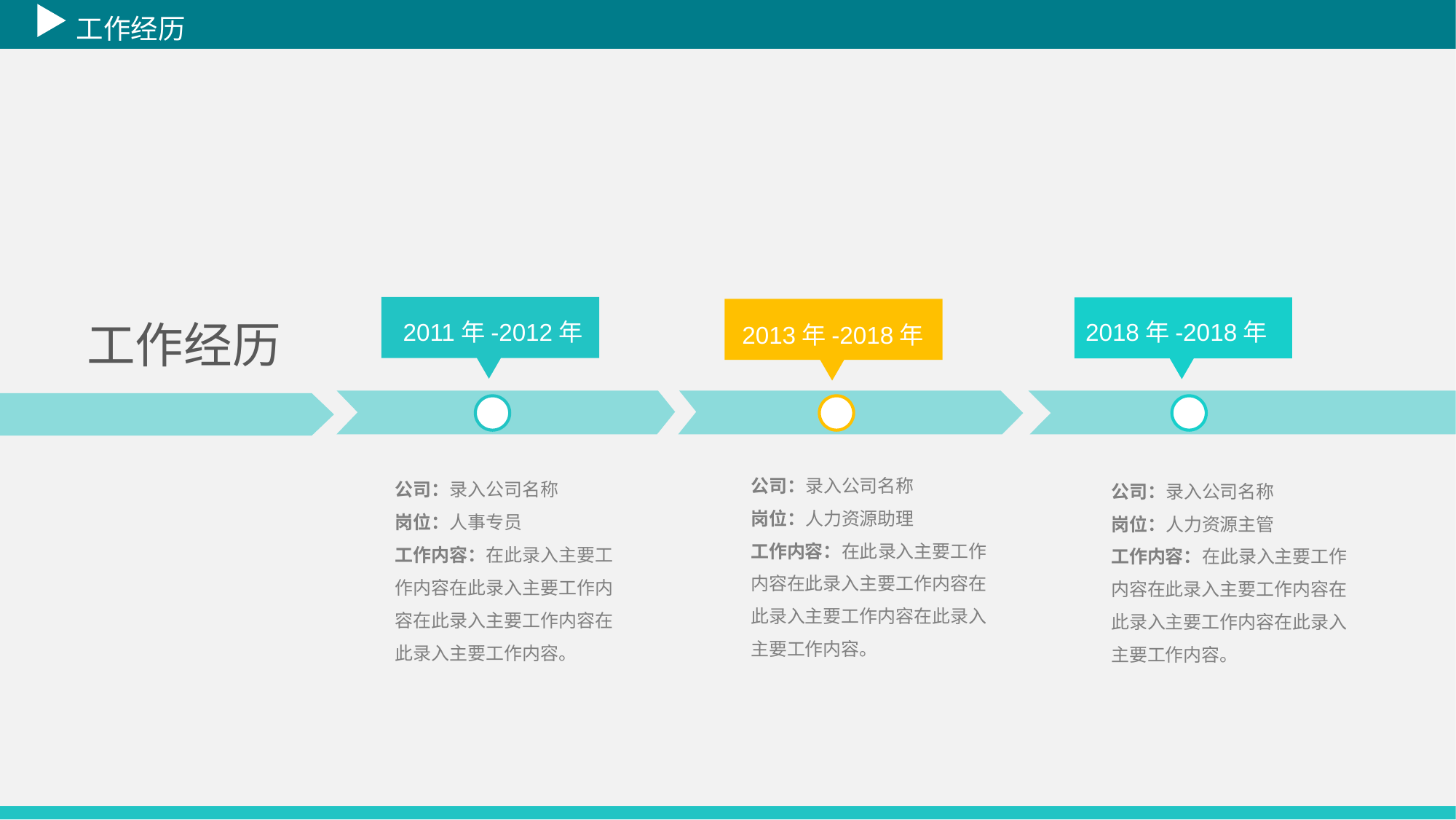

工作经历

2011年-2012年
2018年-2018年

2013年-2018年
工作经历

公司：录入公司名称
岗位：人力资源助理
工作内容：在此录入主要工作内容在此录入主要工作内容在此录入主要工作内容在此录入主要工作内容。
公司：录入公司名称
岗位：人事专员
工作内容：在此录入主要工作内容在此录入主要工作内容在此录入主要工作内容在此录入主要工作内容。
公司：录入公司名称
岗位：人力资源主管
工作内容：在此录入主要工作内容在此录入主要工作内容在此录入主要工作内容在此录入主要工作内容。